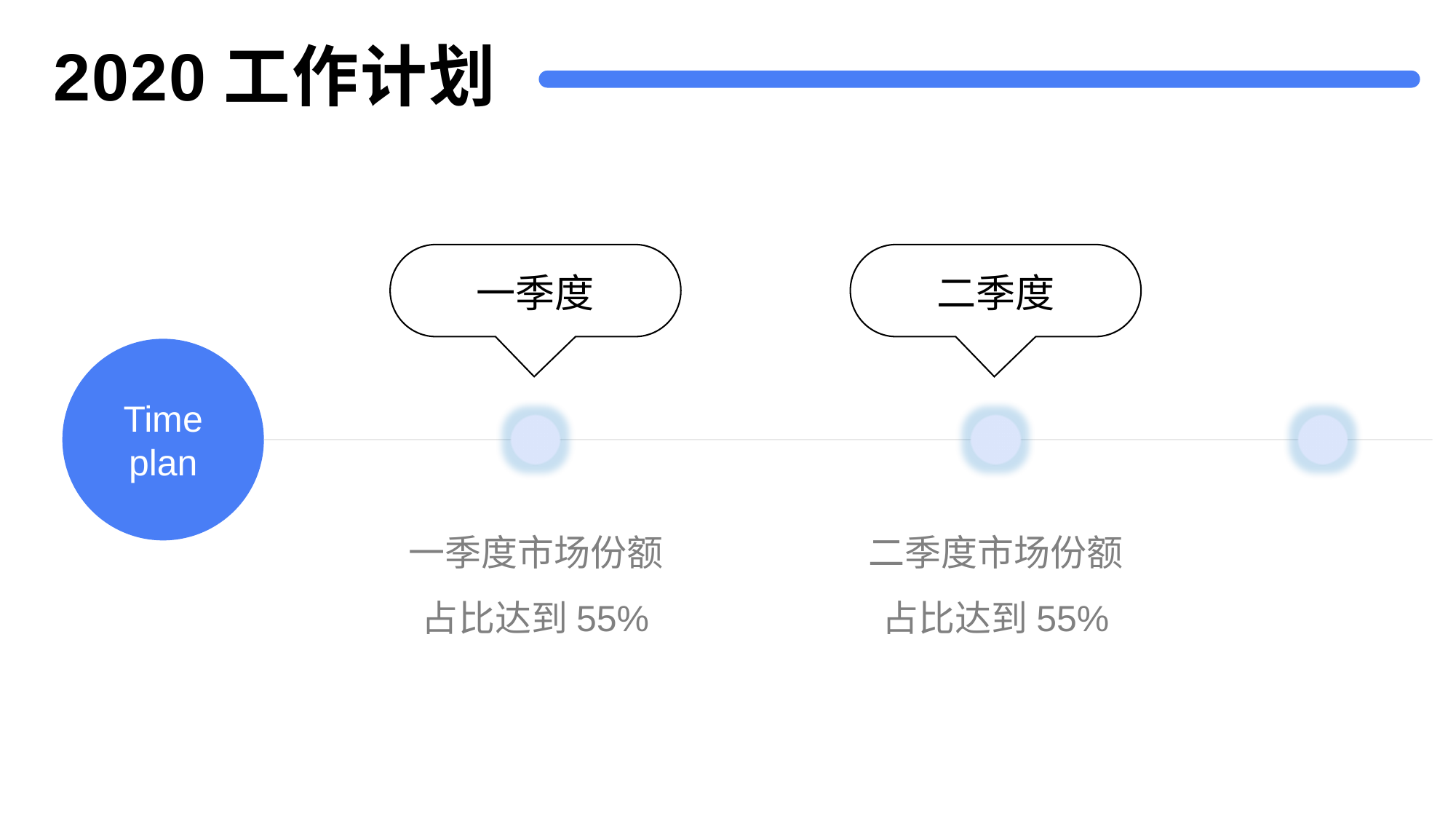

# 2020工作计划

一季度
二季度

Time
plan

一季度市场份额占比达到55%
二季度市场份额占比达到55%